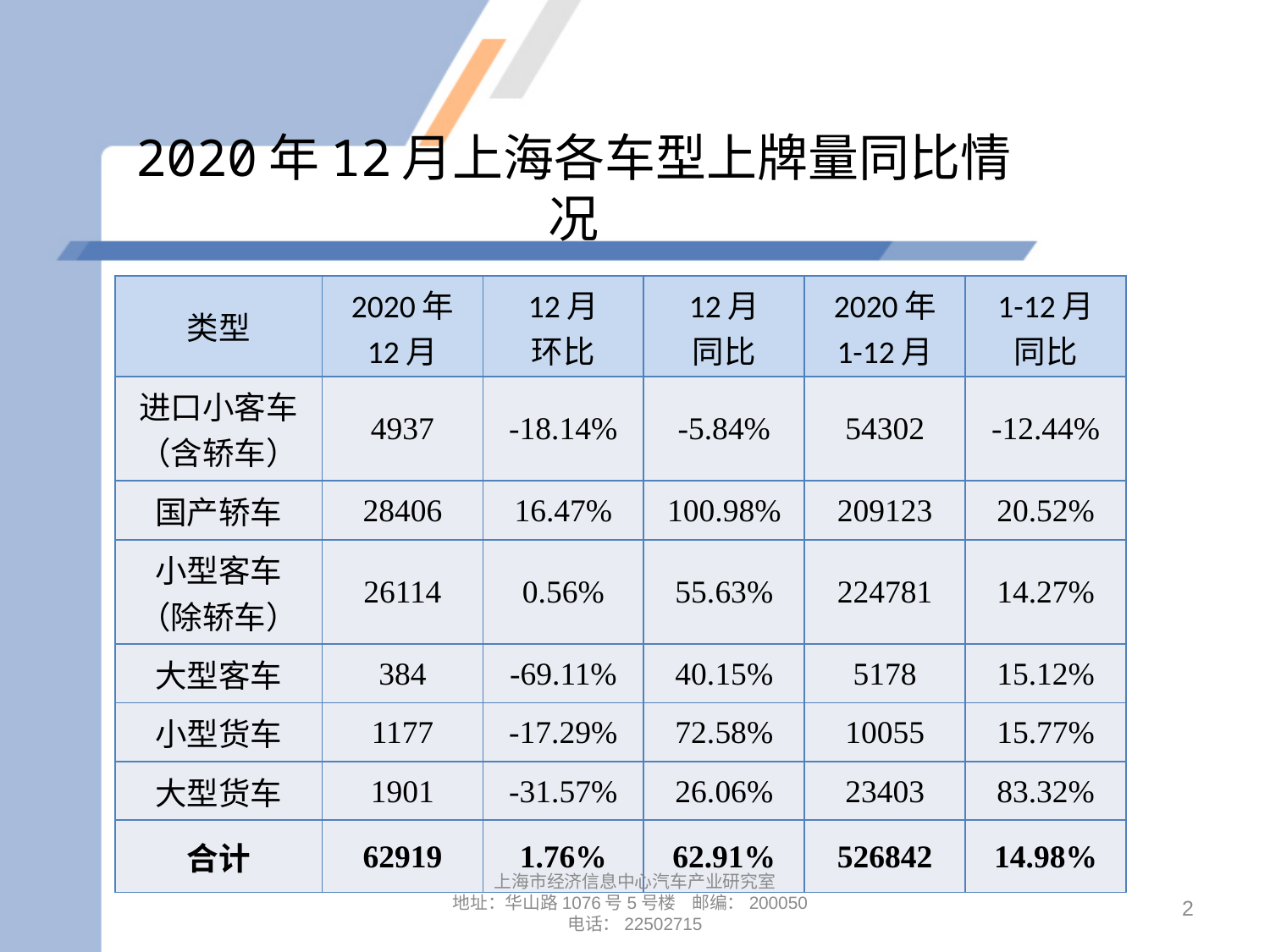

# 2020年12月上海各车型上牌量同比情况

| 类型 | 2020年 12月 | 12月 环比 | 12月 同比 | 2020年 1-12月 | 1-12月 同比 |
| --- | --- | --- | --- | --- | --- |
| 进口小客车 （含轿车） | 4937 | -18.14% | -5.84% | 54302 | -12.44% |
| 国产轿车 | 28406 | 16.47% | 100.98% | 209123 | 20.52% |
| 小型客车 （除轿车） | 26114 | 0.56% | 55.63% | 224781 | 14.27% |
| 大型客车 | 384 | -69.11% | 40.15% | 5178 | 15.12% |
| 小型货车 | 1177 | -17.29% | 72.58% | 10055 | 15.77% |
| 大型货车 | 1901 | -31.57% | 26.06% | 23403 | 83.32% |
| 合计 | 62919 | 1.76% | 62.91% | 526842 | 14.98% |
上海市经济信息中心汽车产业研究室
地址：华山路1076号5号楼    邮编：200050
电话：22502715

2